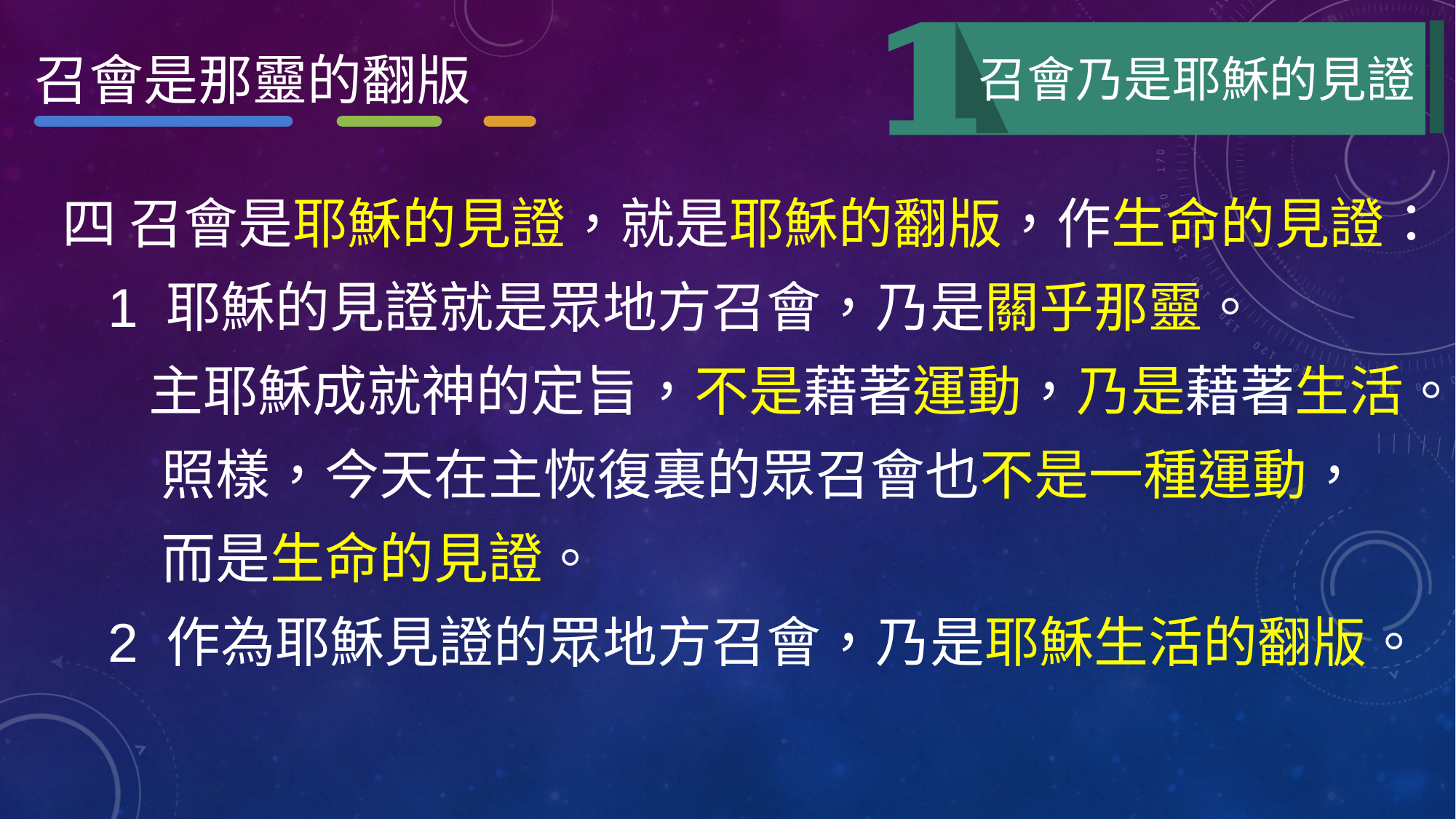

召會是那靈的翻版
召會乃是耶穌的見證

四 召會是耶穌的見證，就是耶穌的翻版，作生命的見證：
   1 耶穌的見證就是眾地方召會，乃是關乎那靈。
      主耶穌成就神的定旨，不是藉著運動，乃是藉著生活。
       照樣，今天在主恢復裏的眾召會也不是一種運動，
       而是生命的見證。
   2 作為耶穌見證的眾地方召會，乃是耶穌生活的翻版。